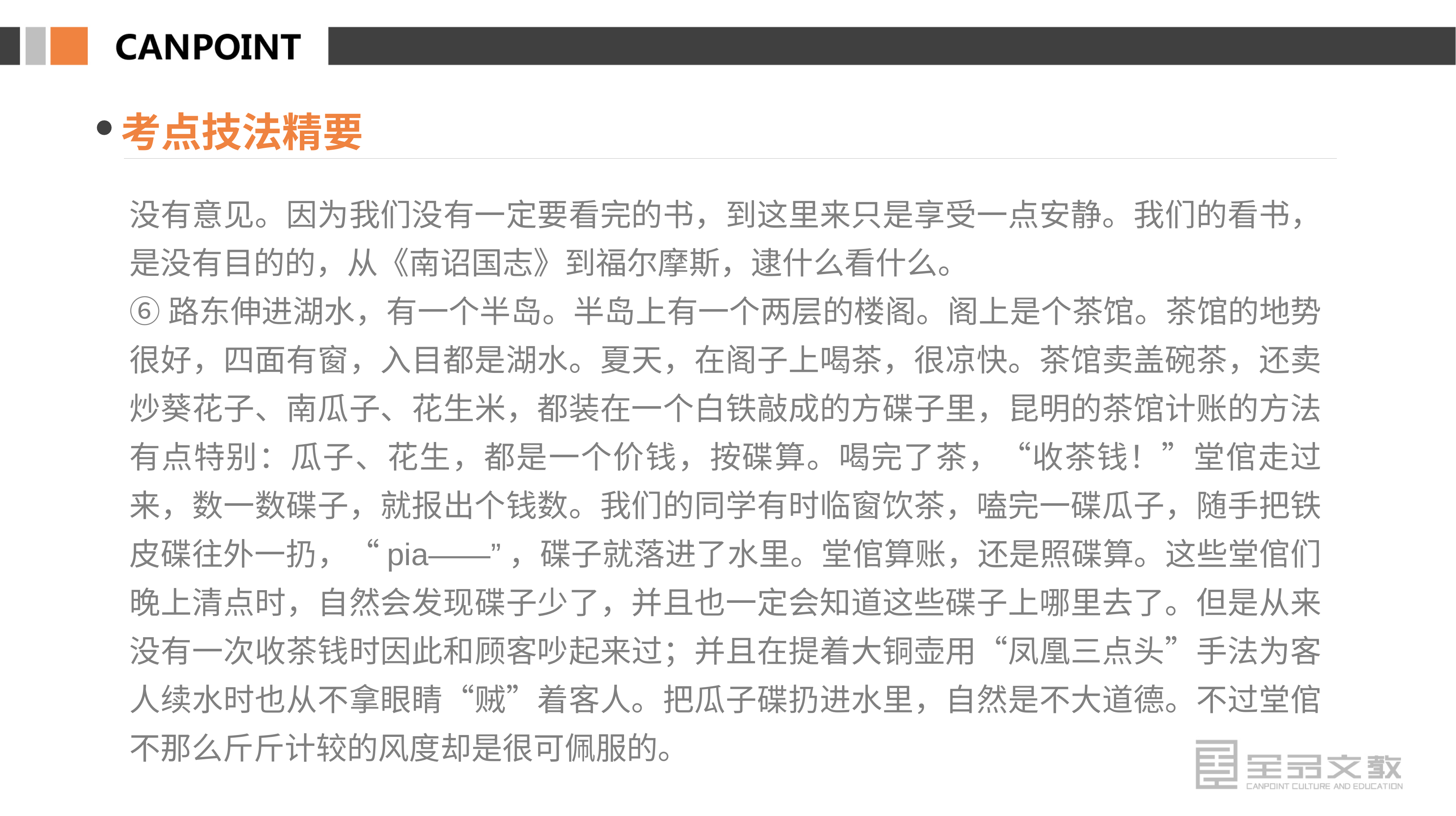

考点技法精要

没有意见。因为我们没有一定要看完的书，到这里来只是享受一点安静。我们的看书，是没有目的的，从《南诏国志》到福尔摩斯，逮什么看什么。
⑥路东伸进湖水，有一个半岛。半岛上有一个两层的楼阁。阁上是个茶馆。茶馆的地势很好，四面有窗，入目都是湖水。夏天，在阁子上喝茶，很凉快。茶馆卖盖碗茶，还卖炒葵花子、南瓜子、花生米，都装在一个白铁敲成的方碟子里，昆明的茶馆计账的方法有点特别：瓜子、花生，都是一个价钱，按碟算。喝完了茶，“收茶钱！”堂倌走过来，数一数碟子，就报出个钱数。我们的同学有时临窗饮茶，嗑完一碟瓜子，随手把铁皮碟往外一扔，“pia——”，碟子就落进了水里。堂倌算账，还是照碟算。这些堂倌们晚上清点时，自然会发现碟子少了，并且也一定会知道这些碟子上哪里去了。但是从来没有一次收茶钱时因此和顾客吵起来过；并且在提着大铜壶用“凤凰三点头”手法为客人续水时也从不拿眼睛“贼”着客人。把瓜子碟扔进水里，自然是不大道德。不过堂倌不那么斤斤计较的风度却是很可佩服的。